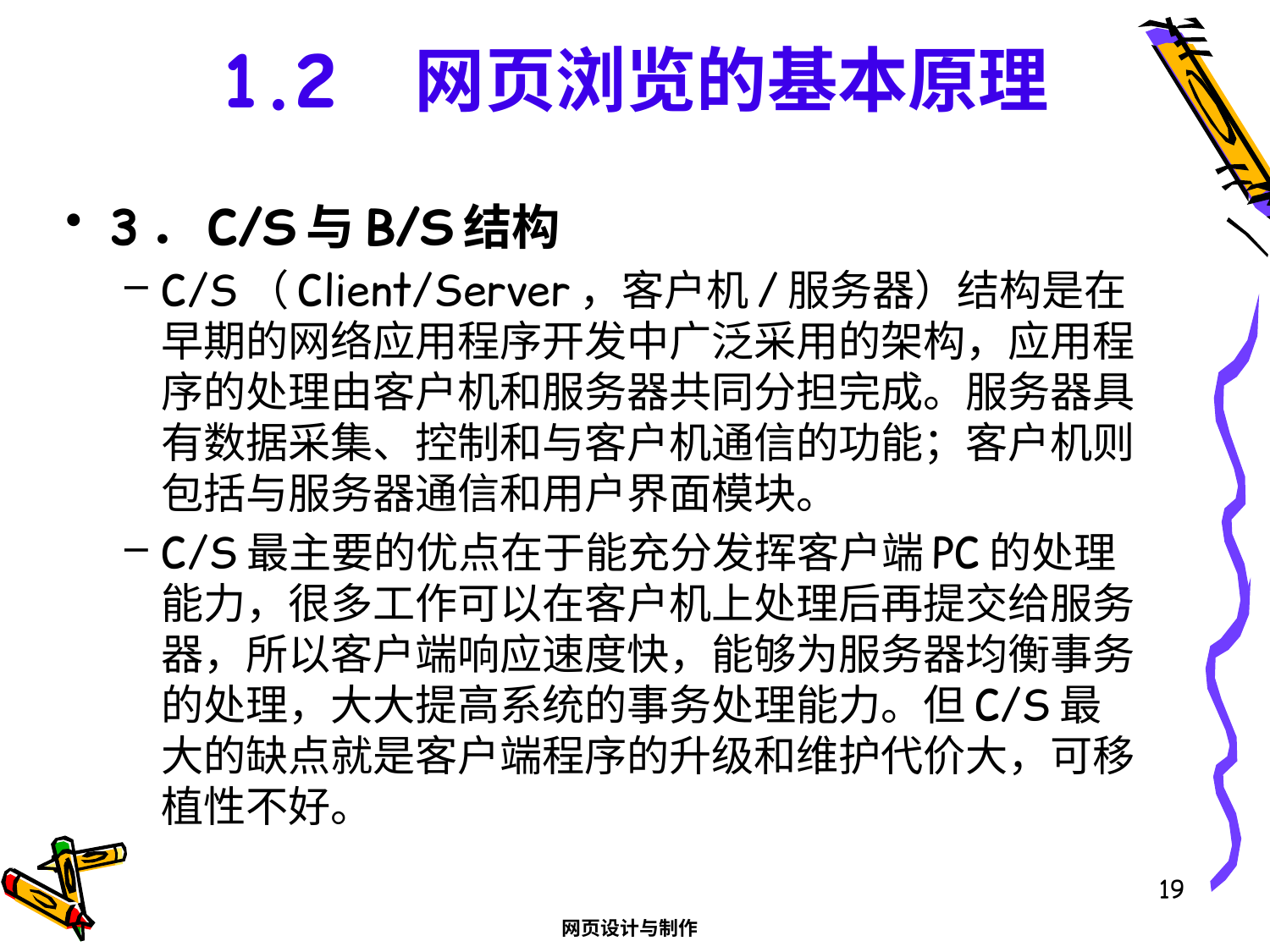

# 1.2  网页浏览的基本原理
3．C/S与B/S结构
C/S（Client/Server，客户机/服务器）结构是在早期的网络应用程序开发中广泛采用的架构，应用程序的处理由客户机和服务器共同分担完成。服务器具有数据采集、控制和与客户机通信的功能；客户机则包括与服务器通信和用户界面模块。
C/S最主要的优点在于能充分发挥客户端PC的处理能力，很多工作可以在客户机上处理后再提交给服务器，所以客户端响应速度快，能够为服务器均衡事务的处理，大大提高系统的事务处理能力。但C/S最大的缺点就是客户端程序的升级和维护代价大，可移植性不好。
19
网页设计与制作